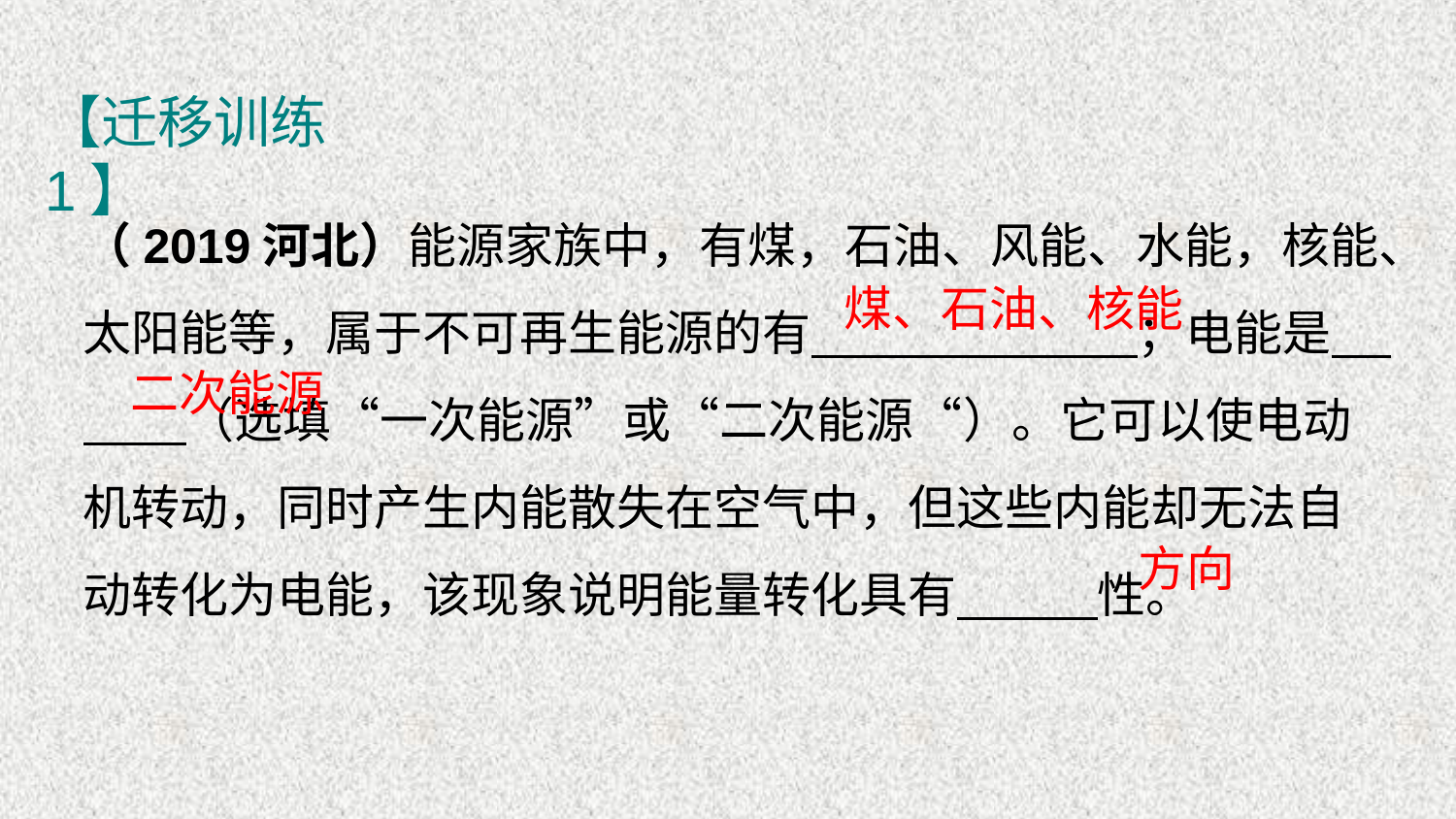

【迁移训练1】
（2019河北）能源家族中，有煤，石油、风能、水能，核能、太阳能等，属于不可再生能源的有　                     　；电能是　       　（选填“一次能源”或“二次能源“）。它可以使电动机转动，同时产生内能散失在空气中，但这些内能却无法自动转化为电能，该现象说明能量转化具有　    　性。
煤、石油、核能
二次能源
方向